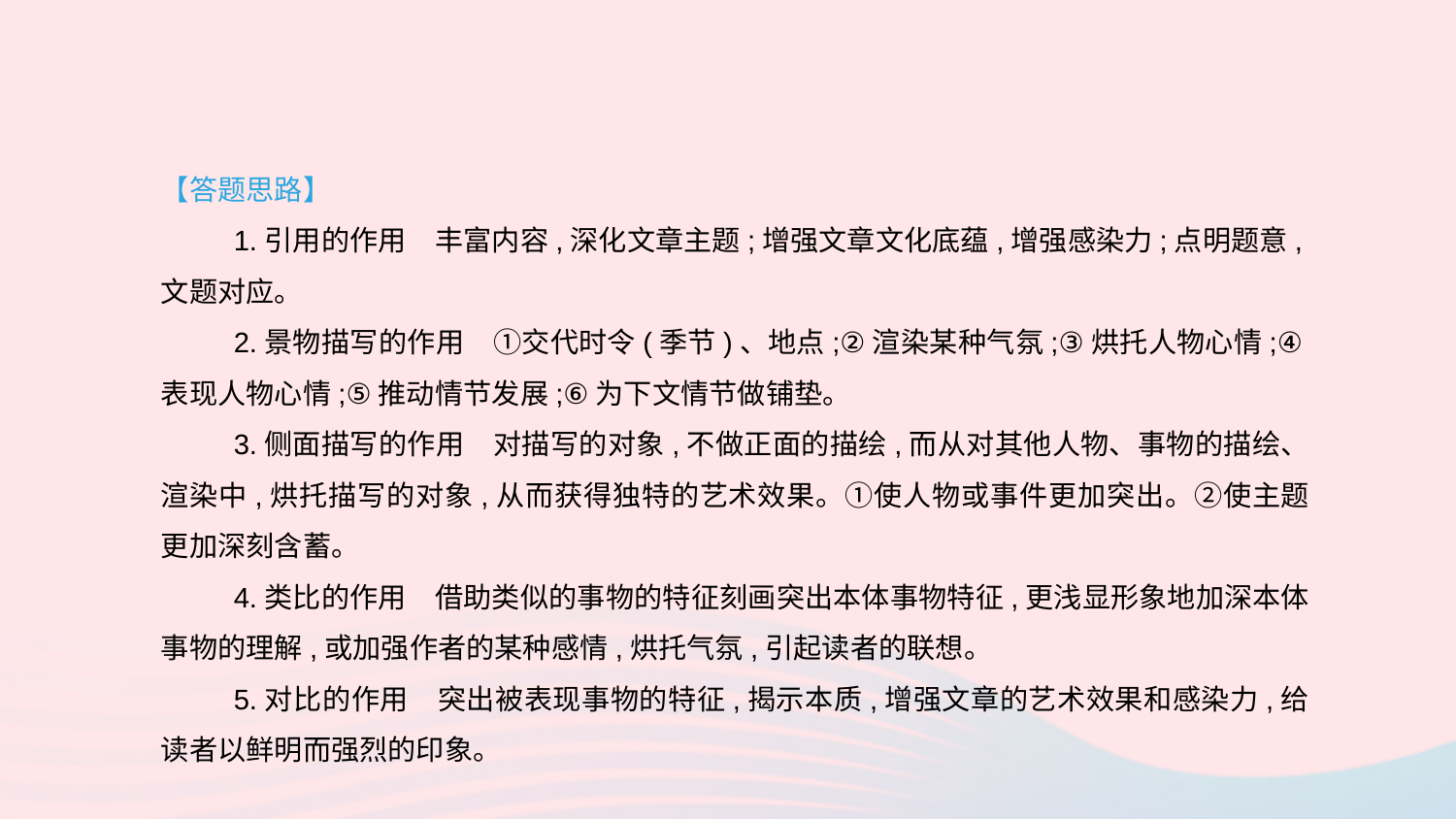

【答题思路】
1.引用的作用　丰富内容,深化文章主题;增强文章文化底蕴,增强感染力;点明题意,文题对应。
2.景物描写的作用　①交代时令(季节)、地点;②渲染某种气氛;③烘托人物心情;④表现人物心情;⑤推动情节发展;⑥为下文情节做铺垫。
3.侧面描写的作用　对描写的对象,不做正面的描绘,而从对其他人物、事物的描绘、渲染中,烘托描写的对象,从而获得独特的艺术效果。①使人物或事件更加突出。②使主题更加深刻含蓄。
4.类比的作用　借助类似的事物的特征刻画突出本体事物特征,更浅显形象地加深本体事物的理解,或加强作者的某种感情,烘托气氛,引起读者的联想。
5.对比的作用　突出被表现事物的特征,揭示本质,增强文章的艺术效果和感染力,给读者以鲜明而强烈的印象。